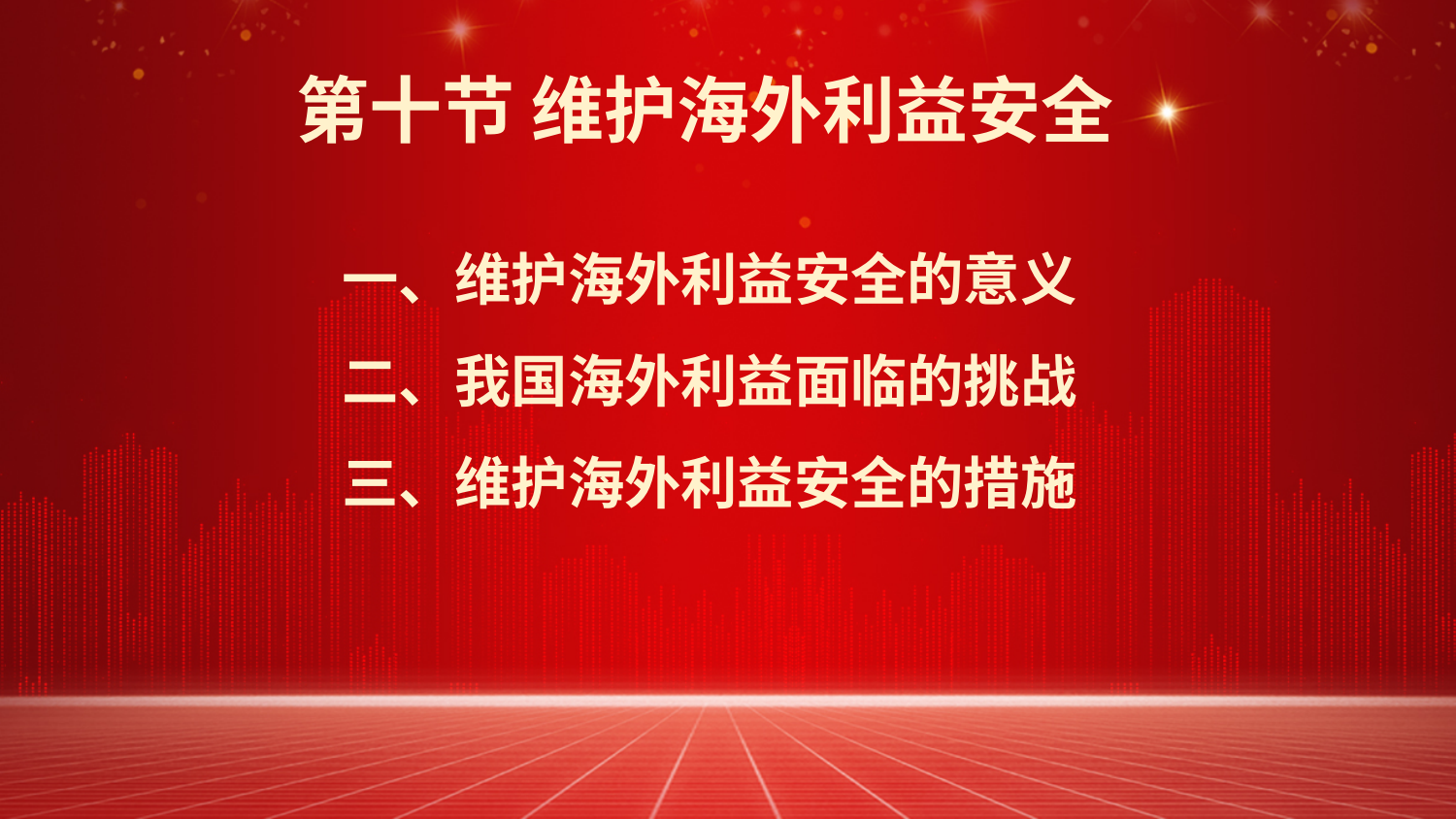

第十节 维护海外利益安全
一、维护海外利益安全的意义
二、我国海外利益面临的挑战三、维护海外利益安全的措施